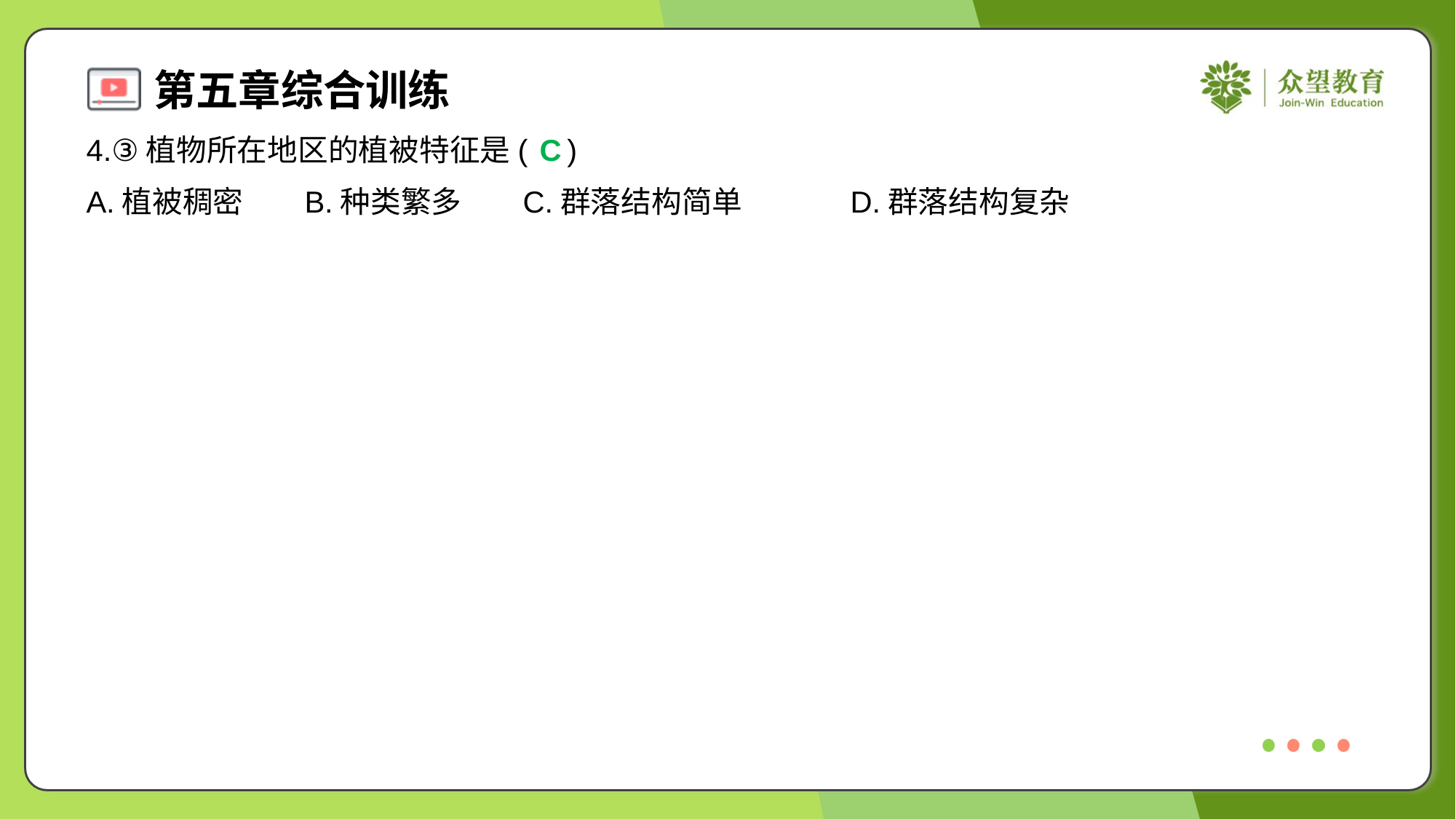

4.③植物所在地区的植被特征是(     )
C
A.植被稠密	B.种类繁多	C.群落结构简单	D.群落结构复杂